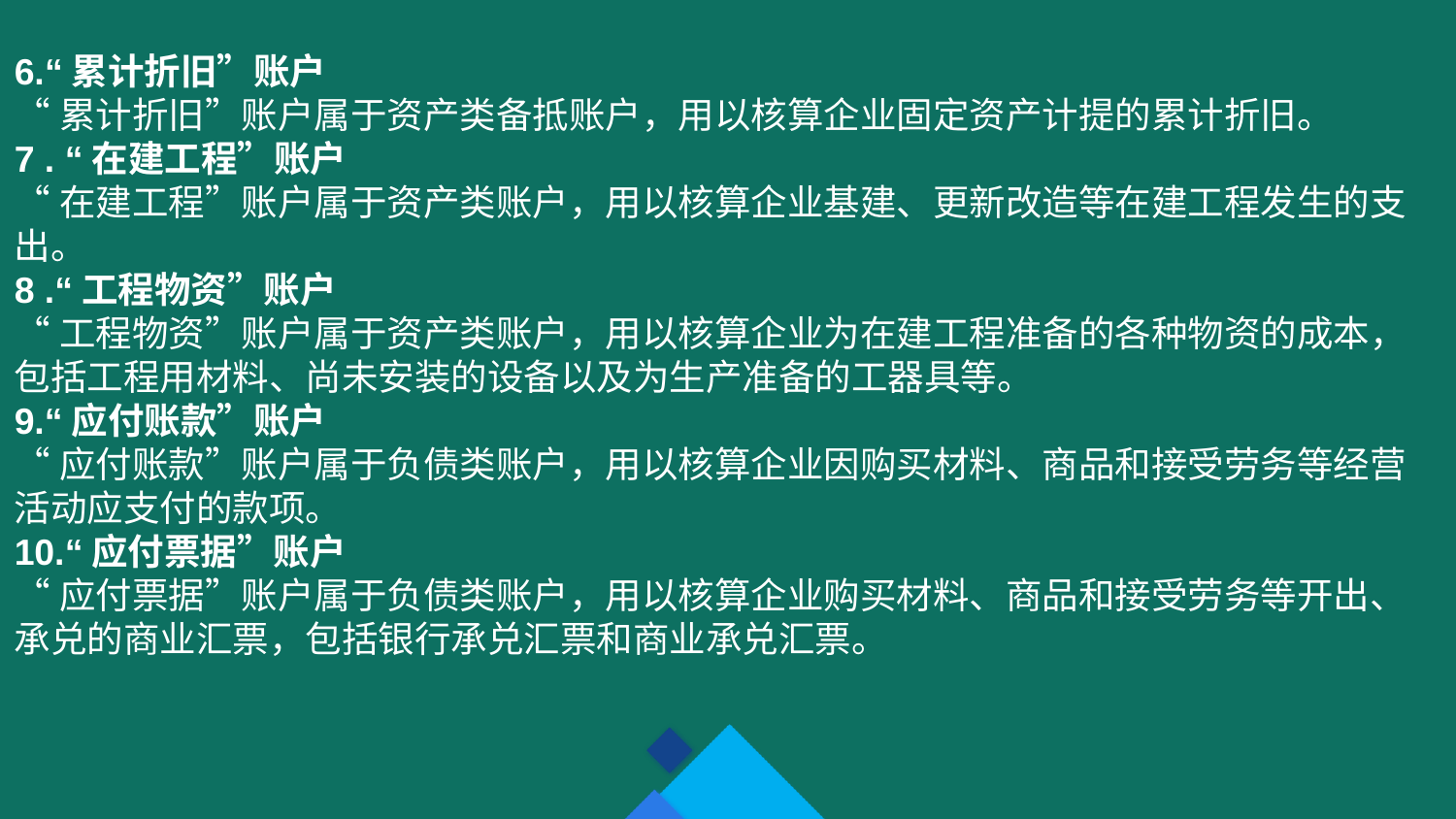

6.“累计折旧”账户
“累计折旧”账户属于资产类备抵账户，用以核算企业固定资产计提的累计折旧。
7 . “在建工程”账户
“在建工程”账户属于资产类账户，用以核算企业基建、更新改造等在建工程发生的支出。
8 .“工程物资”账户
“工程物资”账户属于资产类账户，用以核算企业为在建工程准备的各种物资的成本，包括工程用材料、尚未安装的设备以及为生产准备的工器具等。
9.“应付账款”账户
“应付账款”账户属于负债类账户，用以核算企业因购买材料、商品和接受劳务等经营活动应支付的款项。
10.“应付票据”账户
“应付票据”账户属于负债类账户，用以核算企业购买材料、商品和接受劳务等开出、承兑的商业汇票，包括银行承兑汇票和商业承兑汇票。